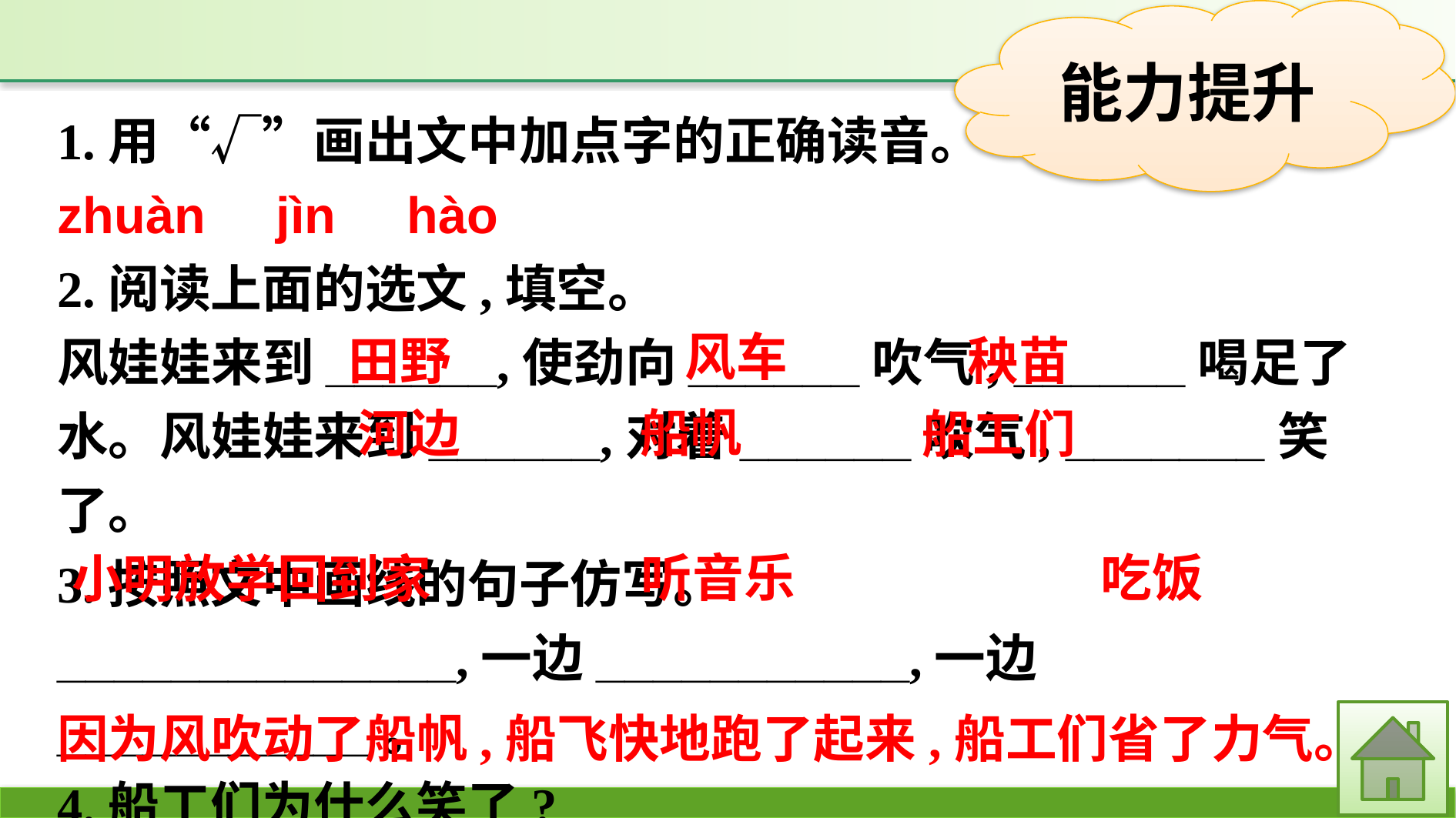

1.用“√”画出文中加点字的正确读音。
zhuàn     jìn     hào
2.阅读上面的选文,填空。
风娃娃来到______,使劲向______吹气, ______喝足了水。风娃娃来到______,对着______吹气, _______笑了。
3.按照文中画线的句子仿写。
______________,一边___________,一边___________。
4.船工们为什么笑了?
风车
秧苗
田野
船帆
河边
船工们
吃饭
听音乐
小明放学回到家
因为风吹动了船帆,船飞快地跑了起来,船工们省了力气。